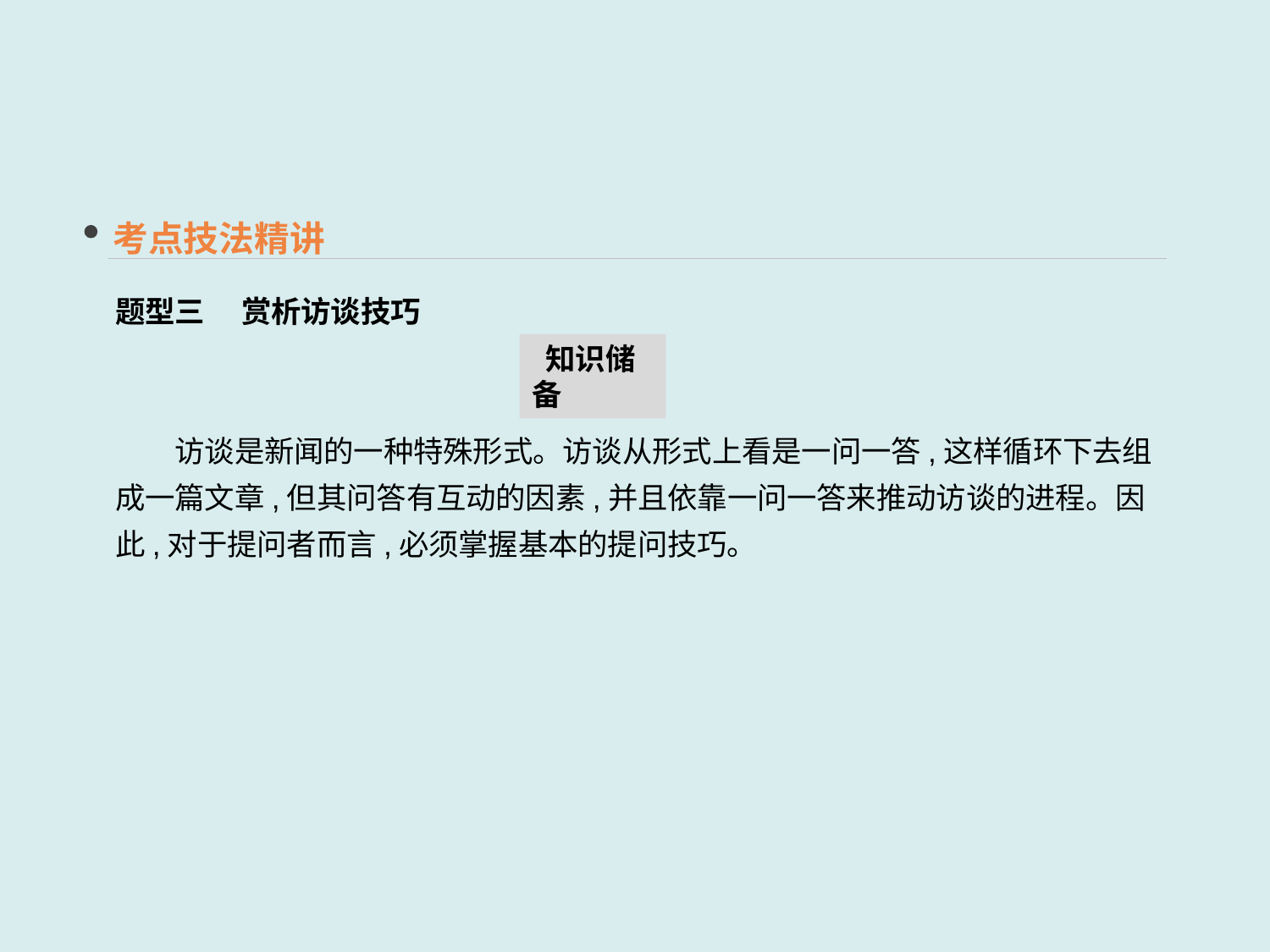

考点技法精讲

题型三　 赏析访谈技巧

　　访谈是新闻的一种特殊形式。访谈从形式上看是一问一答,这样循环下去组成一篇文章,但其问答有互动的因素,并且依靠一问一答来推动访谈的进程。因此,对于提问者而言,必须掌握基本的提问技巧。
 知识储备